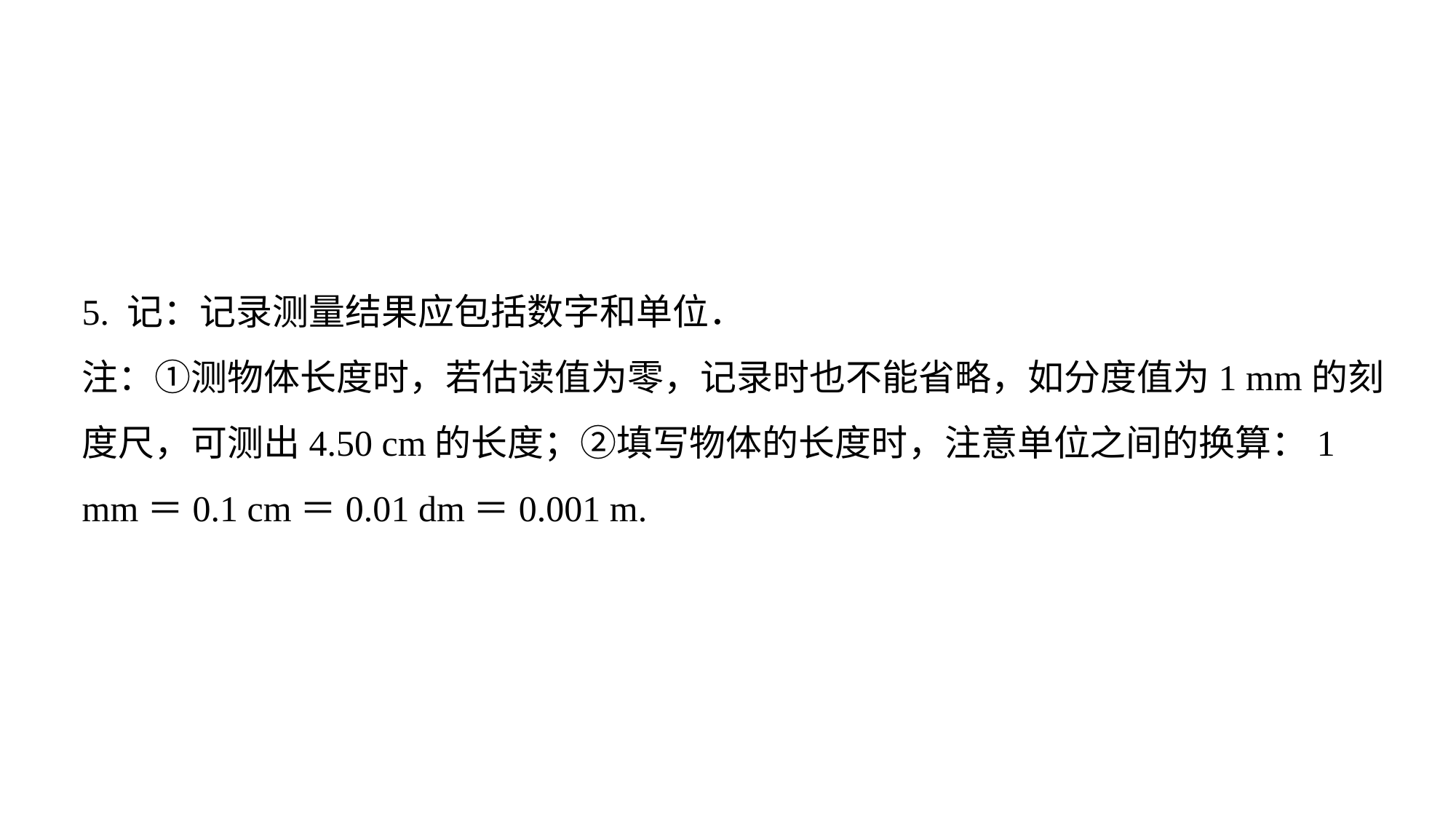

5. 记：记录测量结果应包括数字和单位．注：①测物体长度时，若估读值为零，记录时也不能省略，如分度值为1 mm的刻度尺，可测出4.50 cm的长度；②填写物体的长度时，注意单位之间的换算：1 mm＝0.1 cm＝0.01 dm＝0.001 m.